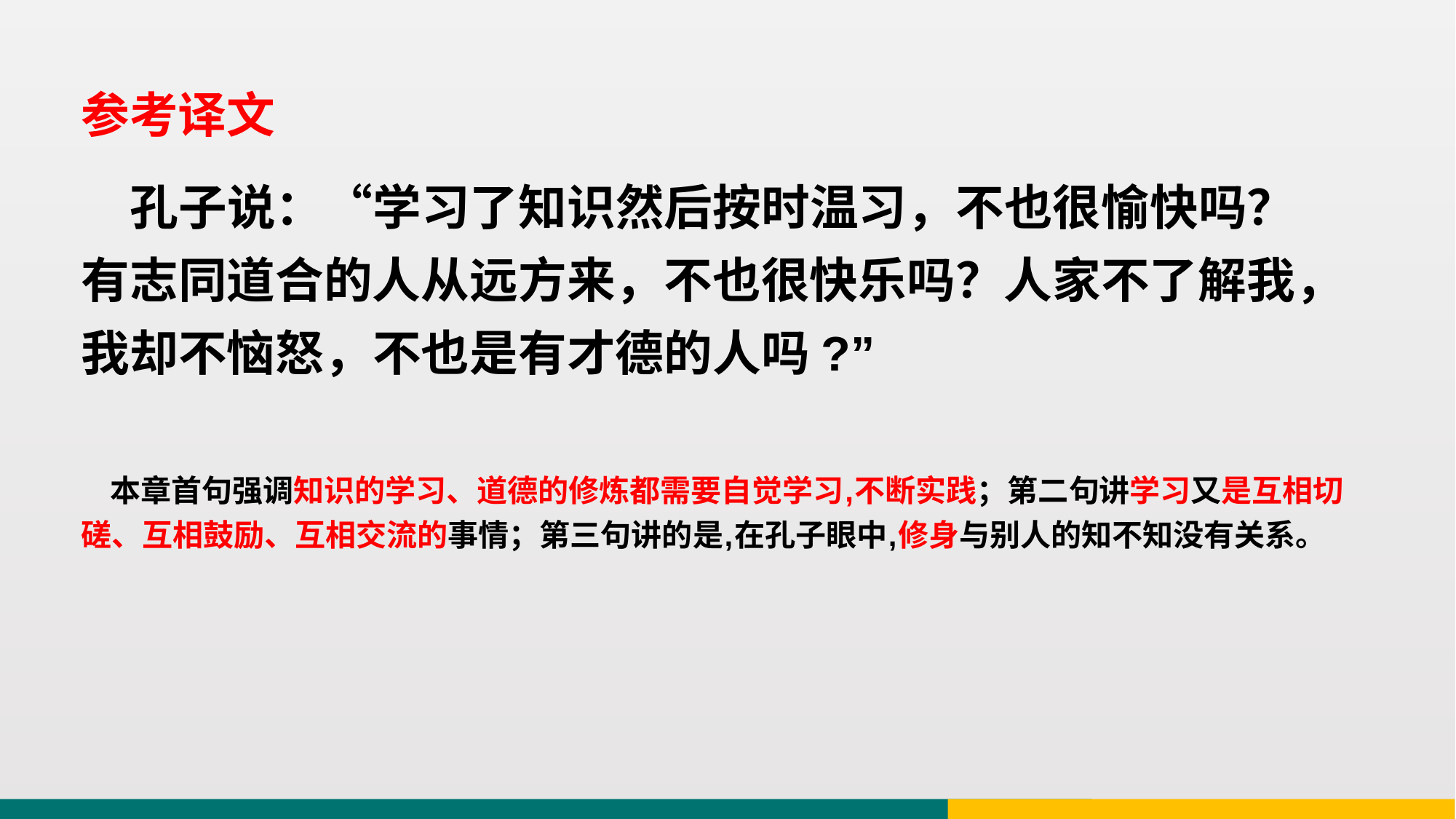

参考译文
    孔子说：“学习了知识然后按时温习，不也很愉快吗？有志同道合的人从远方来，不也很快乐吗？人家不了解我，我却不恼怒，不也是有才德的人吗?”
    本章首句强调知识的学习、道德的修炼都需要自觉学习,不断实践；第二句讲学习又是互相切磋、互相鼓励、互相交流的事情；第三句讲的是,在孔子眼中,修身与别人的知不知没有关系。